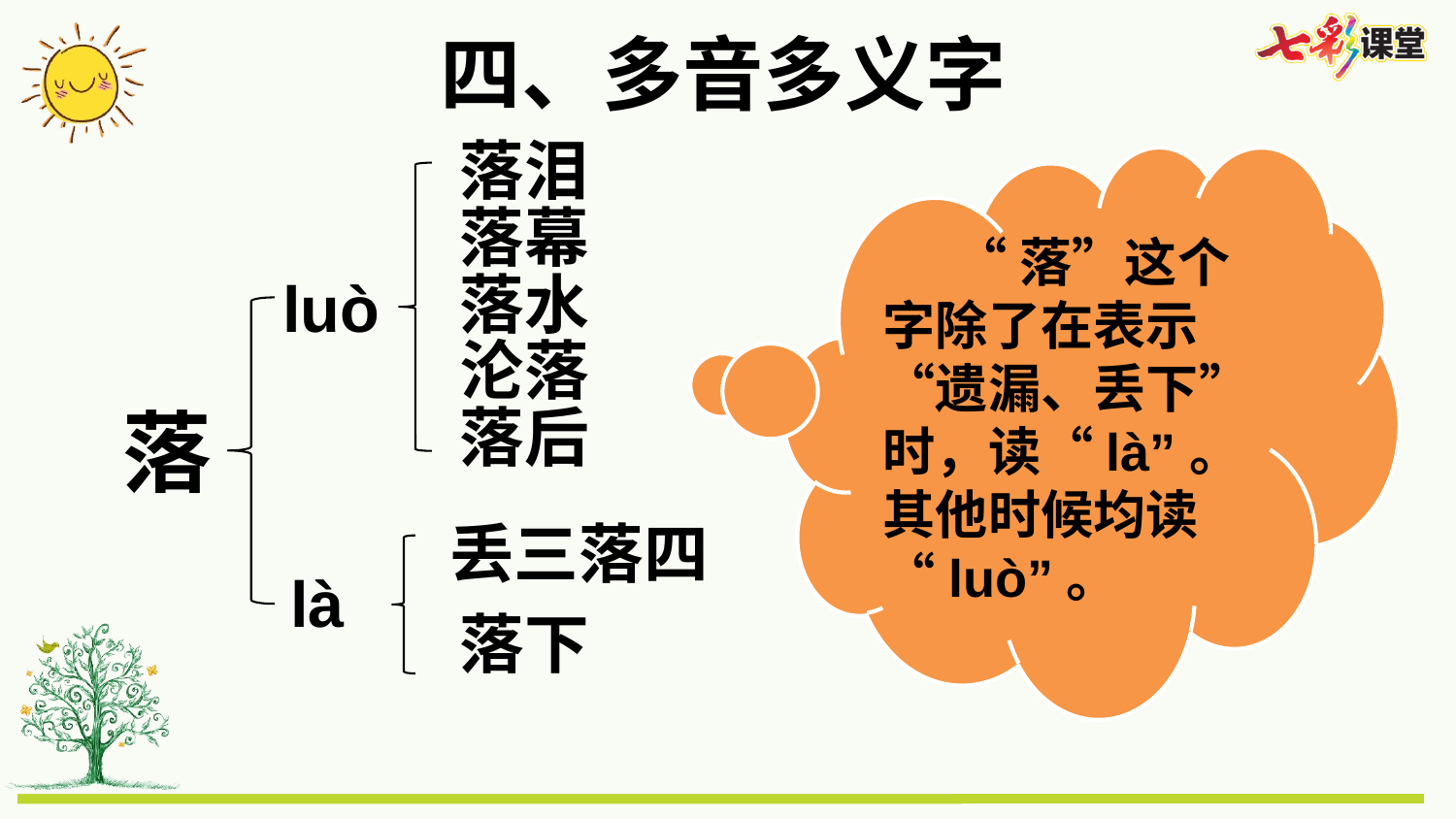

四、多音多义字
落泪
      “落”这个字除了在表示“遗漏、丢下”时，读“là”。其他时候均读“luò”。

落幕
落水
luò

沦落
落
落后
丢三落四

là
落下